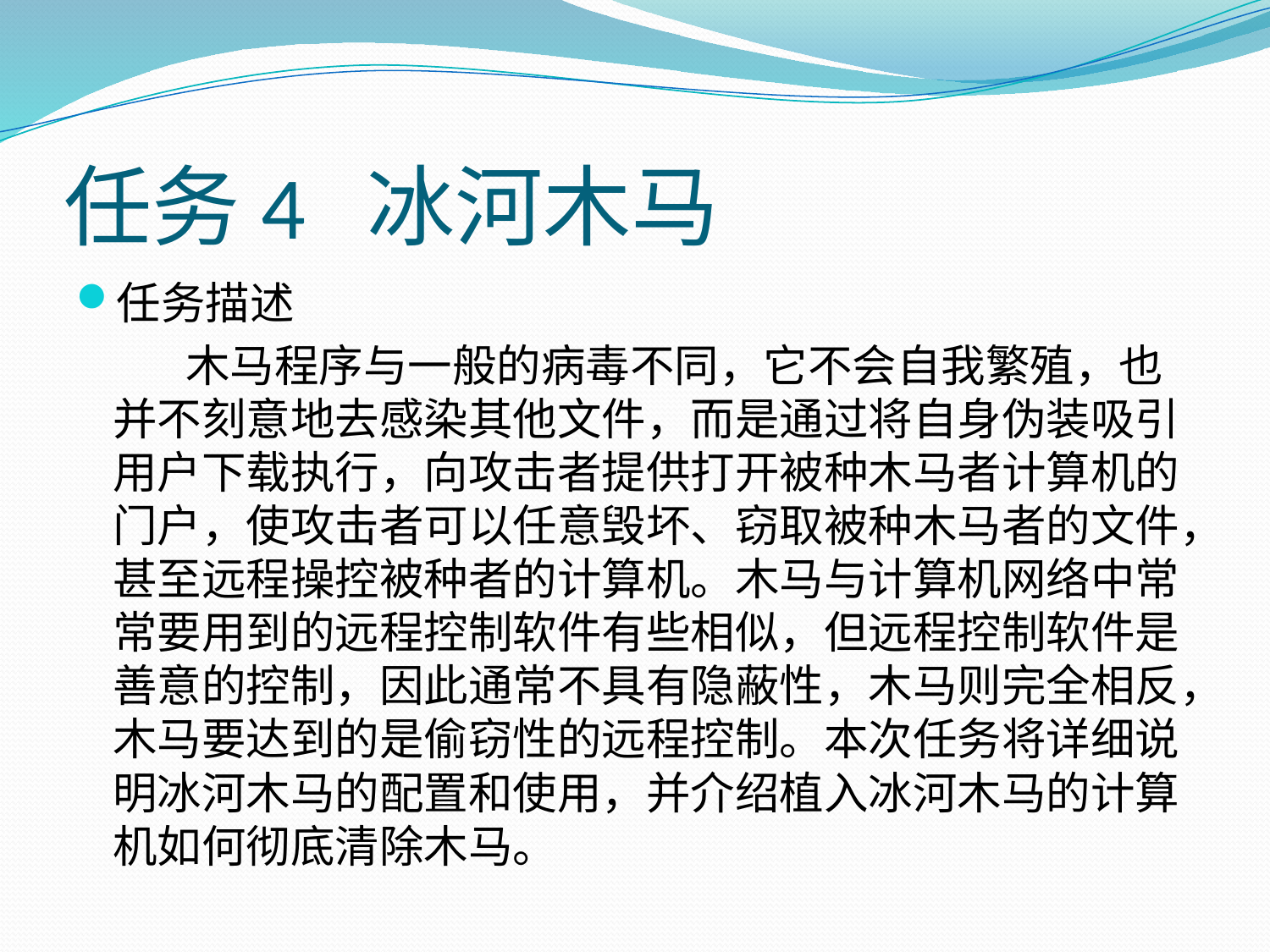

# 任务4  冰河木马
任务描述
          木马程序与一般的病毒不同，它不会自我繁殖，也并不刻意地去感染其他文件，而是通过将自身伪装吸引用户下载执行，向攻击者提供打开被种木马者计算机的门户，使攻击者可以任意毁坏、窃取被种木马者的文件，甚至远程操控被种者的计算机。木马与计算机网络中常常要用到的远程控制软件有些相似，但远程控制软件是善意的控制，因此通常不具有隐蔽性，木马则完全相反，木马要达到的是偷窃性的远程控制。本次任务将详细说明冰河木马的配置和使用，并介绍植入冰河木马的计算机如何彻底清除木马。